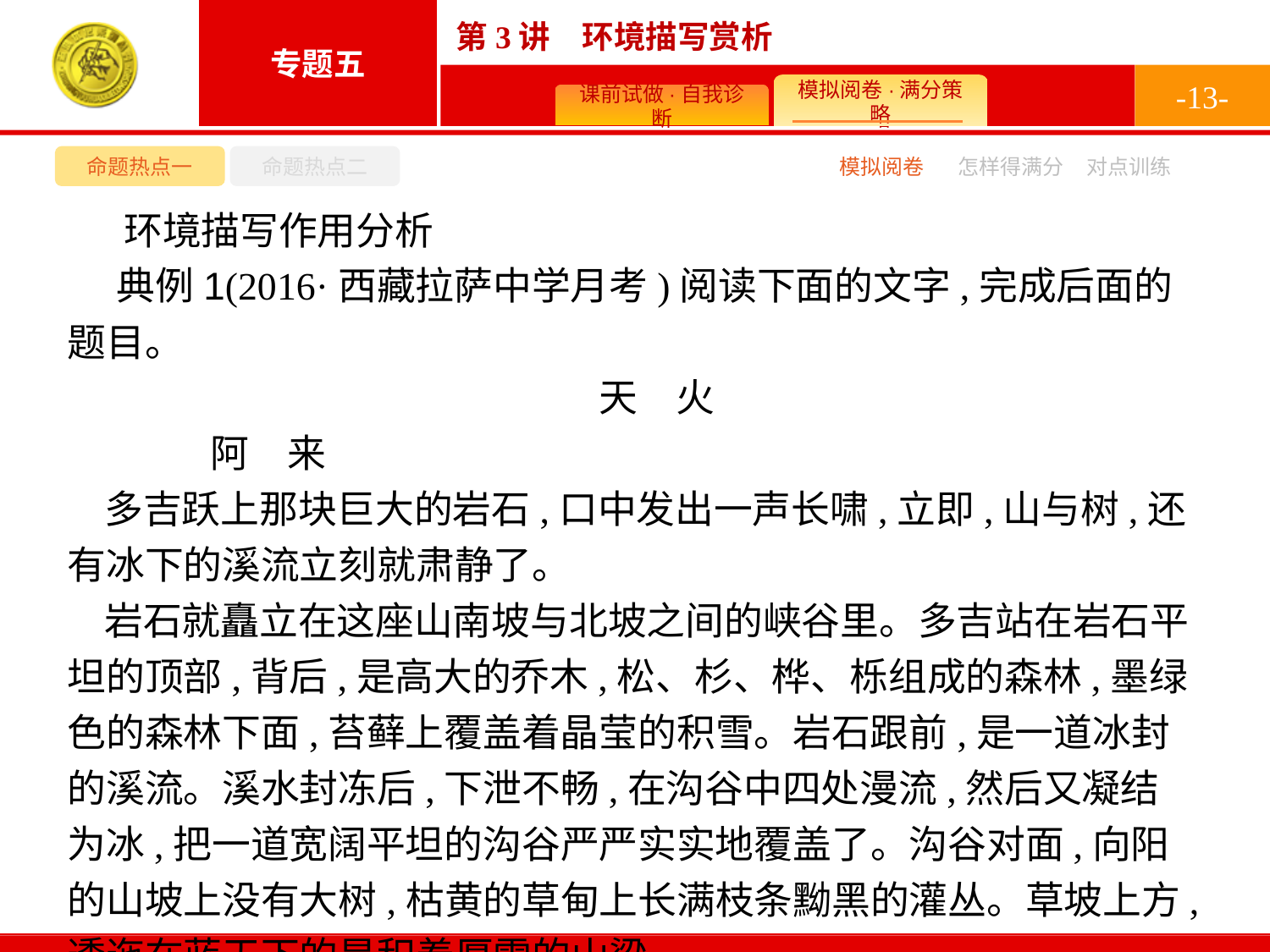

-13-
命题热点一
命题热点二
模拟阅卷
怎样得满分
对点训练
环境描写作用分析
典例1(2016·西藏拉萨中学月考)阅读下面的文字,完成后面的题目。
天　火
	阿　来
多吉跃上那块巨大的岩石,口中发出一声长啸,立即,山与树,还有冰下的溪流立刻就肃静了。
岩石就矗立在这座山南坡与北坡之间的峡谷里。多吉站在岩石平坦的顶部,背后,是高大的乔木,松、杉、桦、栎组成的森林,墨绿色的森林下面,苔藓上覆盖着晶莹的积雪。岩石跟前,是一道冰封的溪流。溪水封冻后,下泄不畅,在沟谷中四处漫流,然后又凝结为冰,把一道宽阔平坦的沟谷严严实实地覆盖了。沟谷对面,向阳的山坡上没有大树,枯黄的草甸上长满枝条黝黑的灌丛。草坡上方,逶迤在蓝天下的是积着厚雪的山梁。